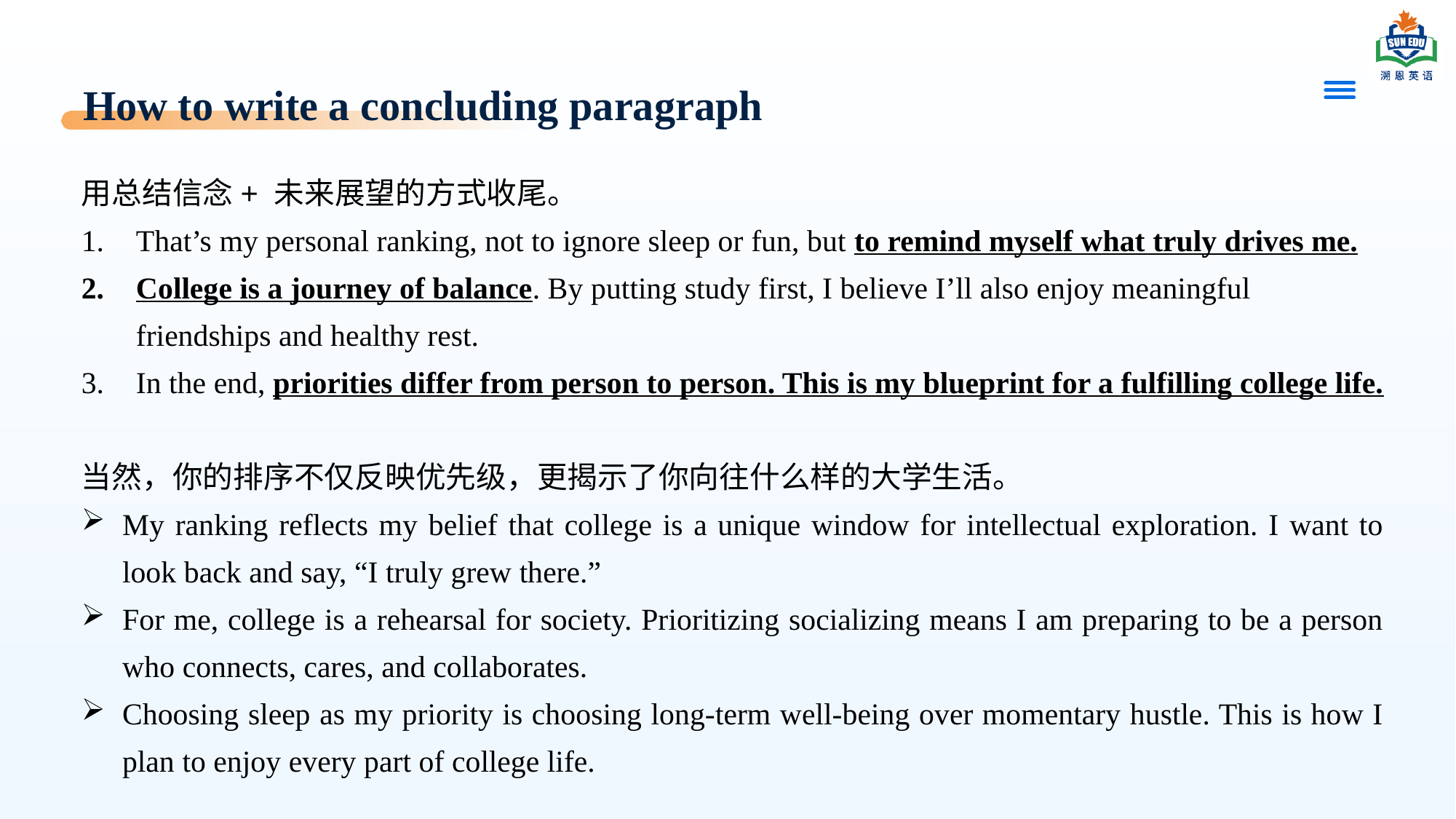

# How to write a concluding paragraph
用总结信念+ 未来展望的方式收尾。
That’s my personal ranking, not to ignore sleep or fun, but to remind myself what truly drives me.
College is a journey of balance. By putting study first, I believe I’ll also enjoy meaningful friendships and healthy rest.
In the end, priorities differ from person to person. This is my blueprint for a fulfilling college life.

当然，你的排序不仅反映优先级，更揭示了你向往什么样的大学生活。
My ranking reflects my belief that college is a unique window for intellectual exploration. I want to look back and say, “I truly grew there.”
For me, college is a rehearsal for society. Prioritizing socializing means I am preparing to be a person who connects, cares, and collaborates.
Choosing sleep as my priority is choosing long-term well-being over momentary hustle. This is how I plan to enjoy every part of college life.